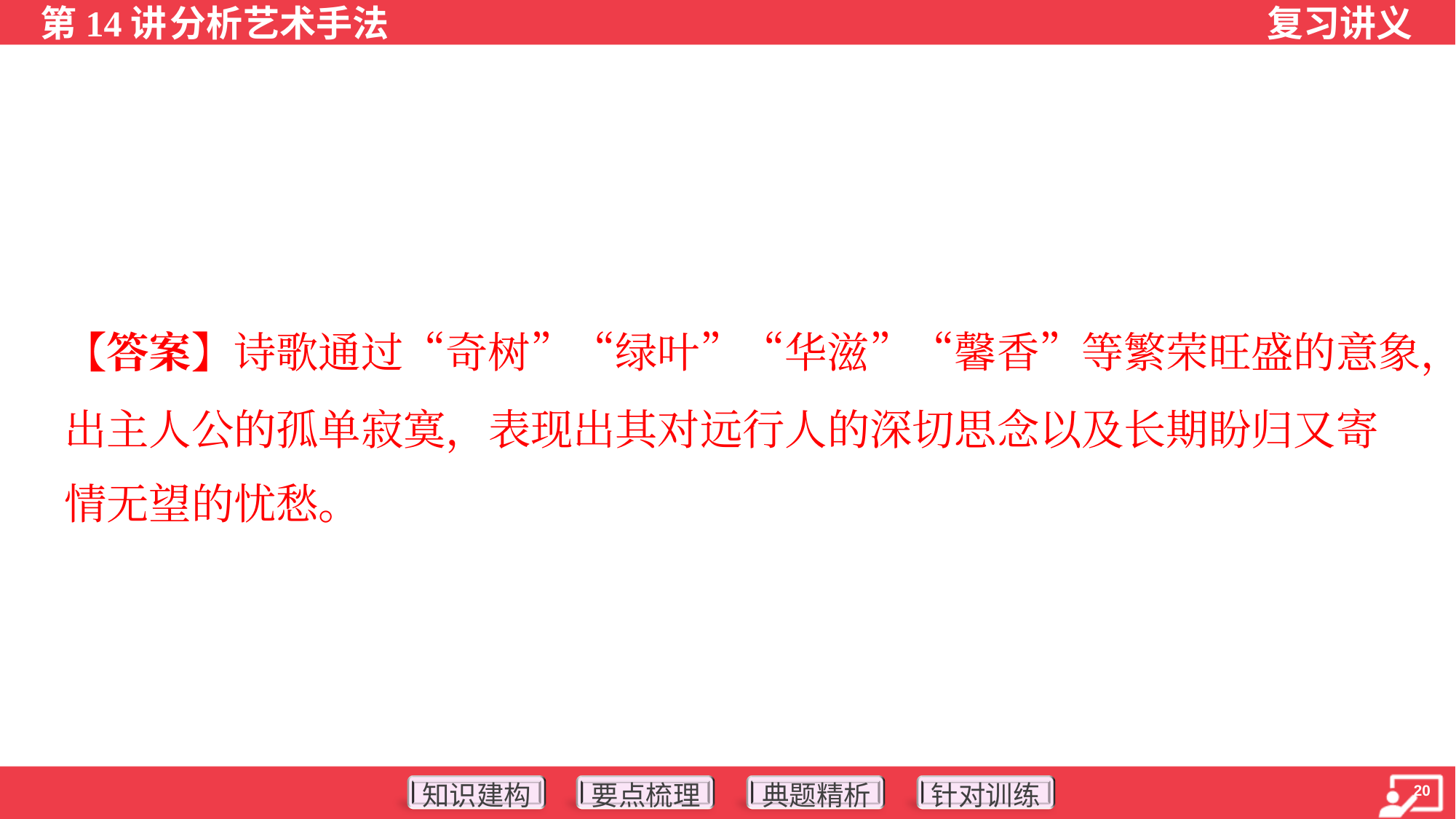

【答案】诗歌通过“奇树”“绿叶”“华滋”“馨香”等繁荣旺盛的意象，反衬
出主人公的孤单寂寞，表现出其对远行人的深切思念以及长期盼归又寄
情无望的忧愁。